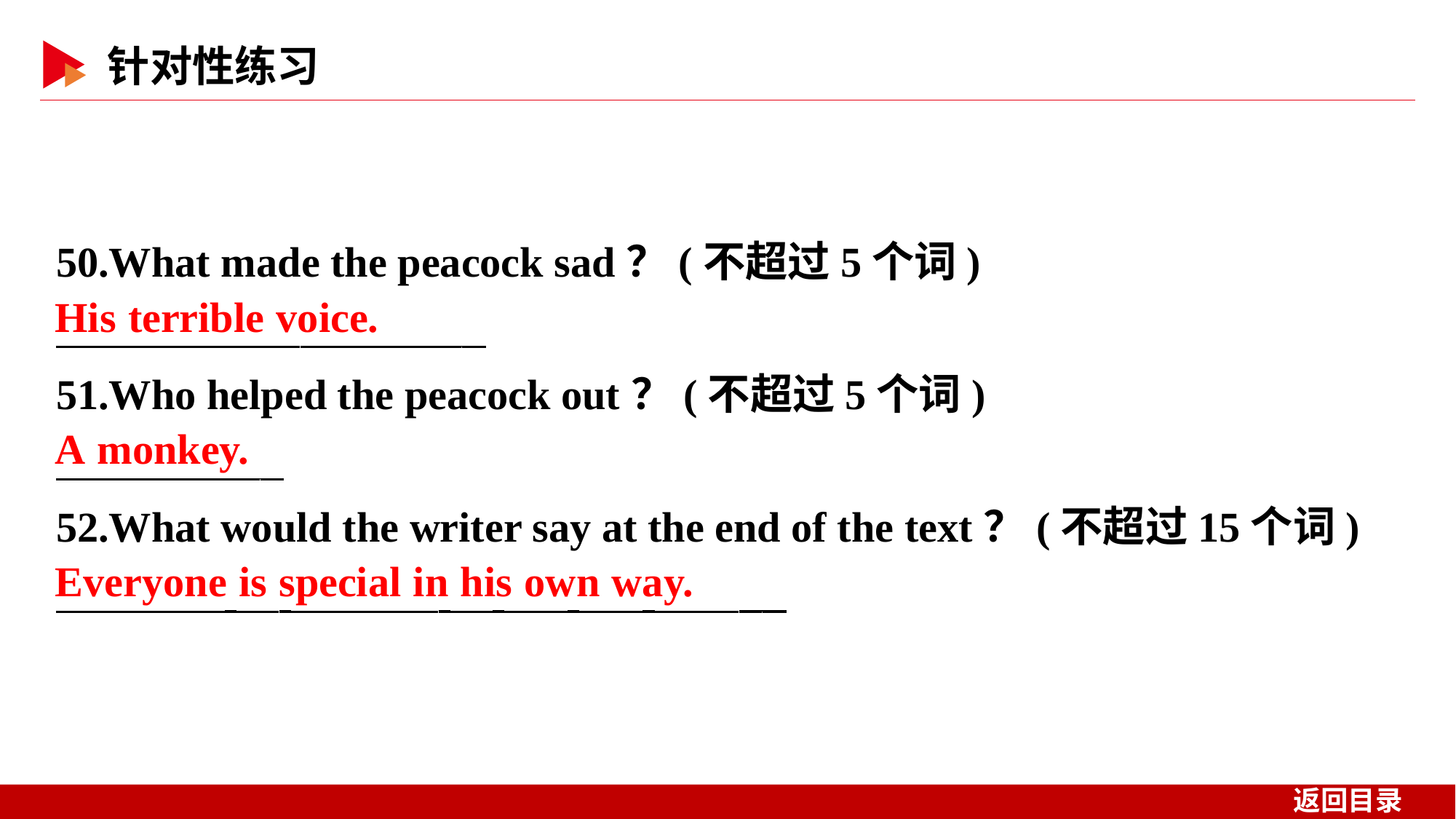

50.What made the peacock sad？(不超过5个词)
                                      _
51.Who helped the peacock out？(不超过5个词)
                   _
52.What would the writer say at the end of the text？(不超过15个词)
                                                                  _
His terrible voice.
A monkey.
Everyone is special in his own way.